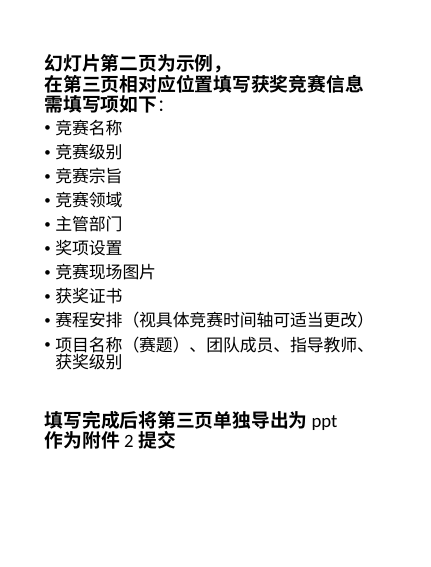

# 幻灯片第二页为示例， 在第三页相对应位置填写获奖竞赛信息 需填写项如下：
竞赛名称
竞赛级别
竞赛宗旨
竞赛领域
主管部门
奖项设置
竞赛现场图片
获奖证书
赛程安排（视具体竞赛时间轴可适当更改）
项目名称（赛题）、团队成员、指导教师、获奖级别

填写完成后将第三页单独导出为ppt
作为附件2提交